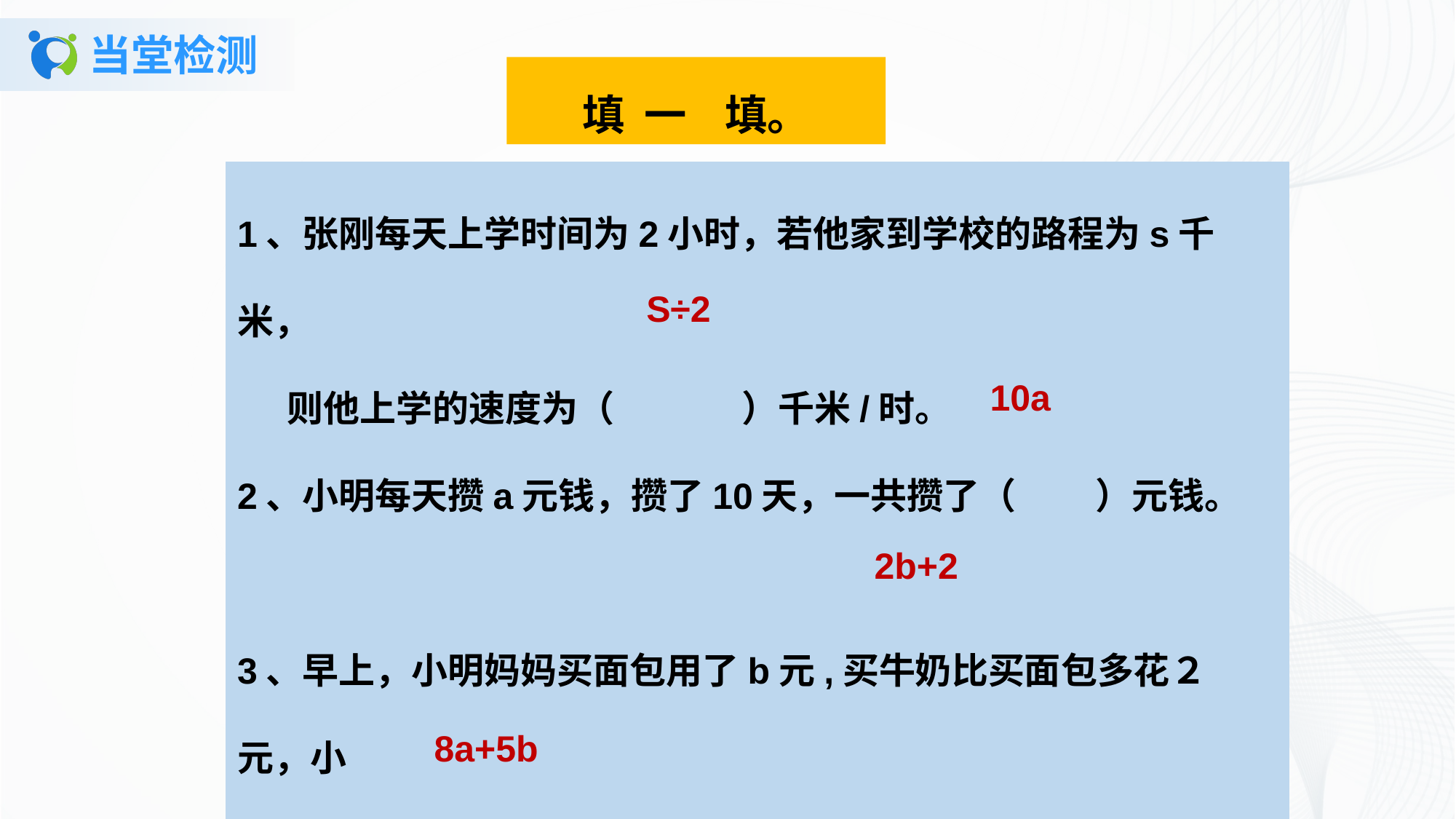

# 当堂检测
填  一    填。
1、张刚每天上学时间为2小时，若他家到学校的路程为s千米，
     则他上学的速度为（       ）千米/时。
2、小明每天攒a元钱，攒了10天，一共攒了（      ）元钱。
3、早上，小明妈妈买面包用了b元,买牛奶比买面包多花２元，小
      明妈妈买面包和买牛奶一共花了（        ）元。
4、如每袋面粉重a千克，每袋大米重b千克，8袋面粉和5袋大米
      共重（              ）千克。
S÷2
10a
2b+2
8a+5b